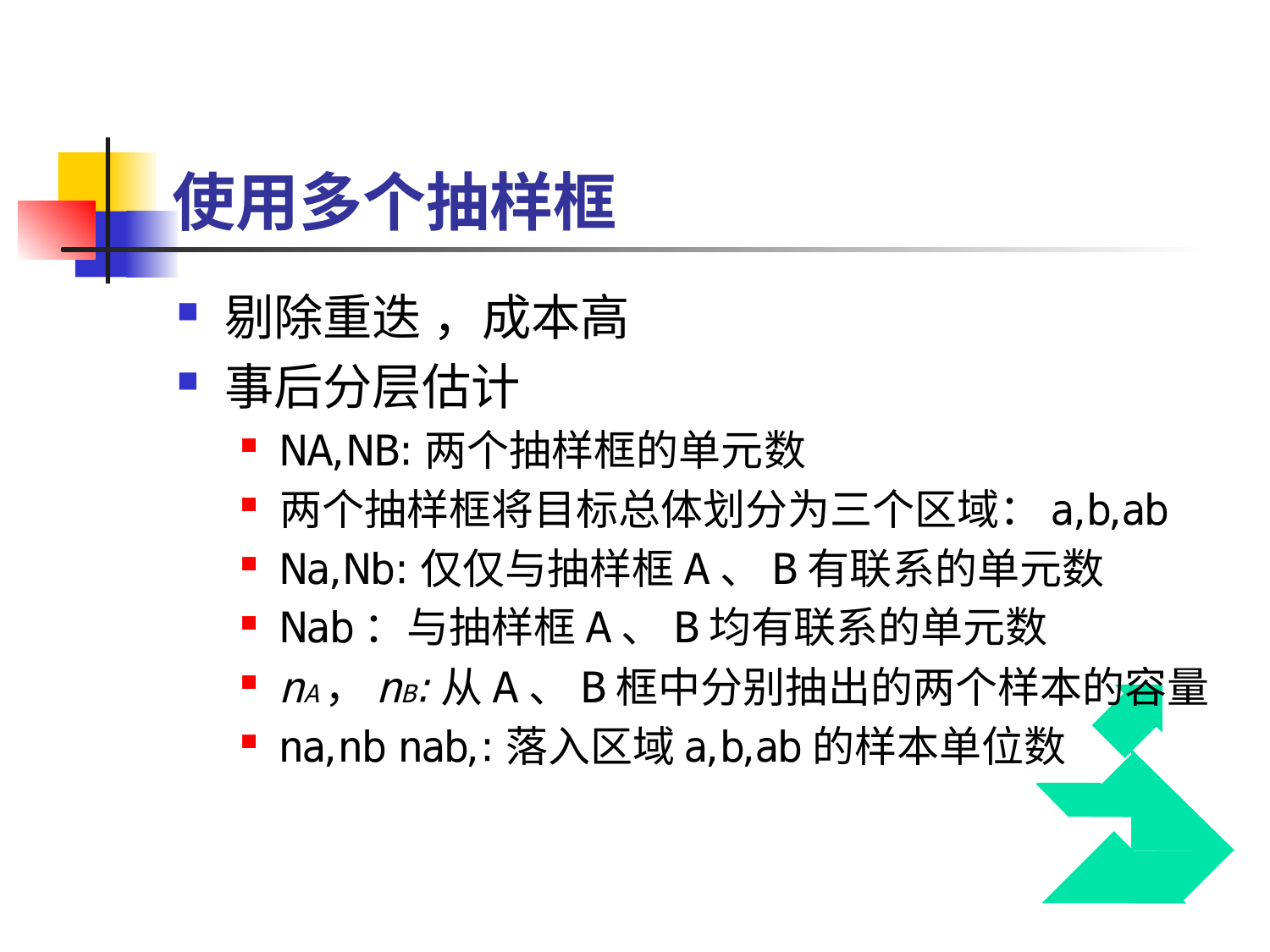

# 使用多个抽样框
剔除重迭 ，成本高
事后分层估计
NA,NB:两个抽样框的单元数
两个抽样框将目标总体划分为三个区域：a,b,ab
Na,Nb:仅仅与抽样框A、B有联系的单元数
Nab：与抽样框A、B均有联系的单元数
nA，nB:从A、B框中分别抽出的两个样本的容量
na,nb nab,:落入区域a,b,ab的样本单位数